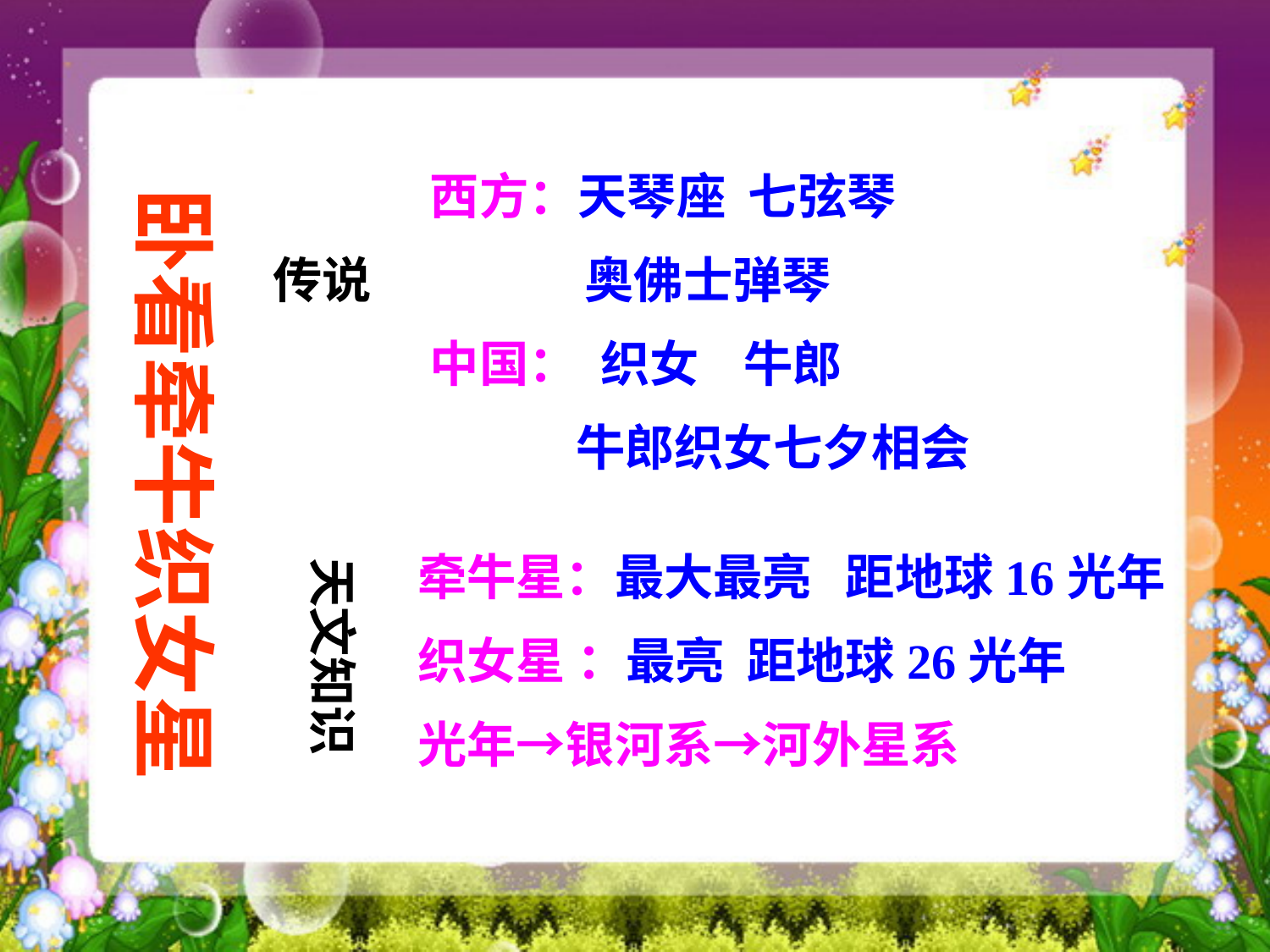

西方：天琴座  七弦琴
   传说                   奥佛士弹琴
                 中国：  织女    牛郎
                              牛郎织女七夕相会
卧看牵牛织女星
               牵牛星：最大最亮   距地球16光年
               织女星 ：最亮  距地球26光年
               光年→银河系→河外星系
天文知识